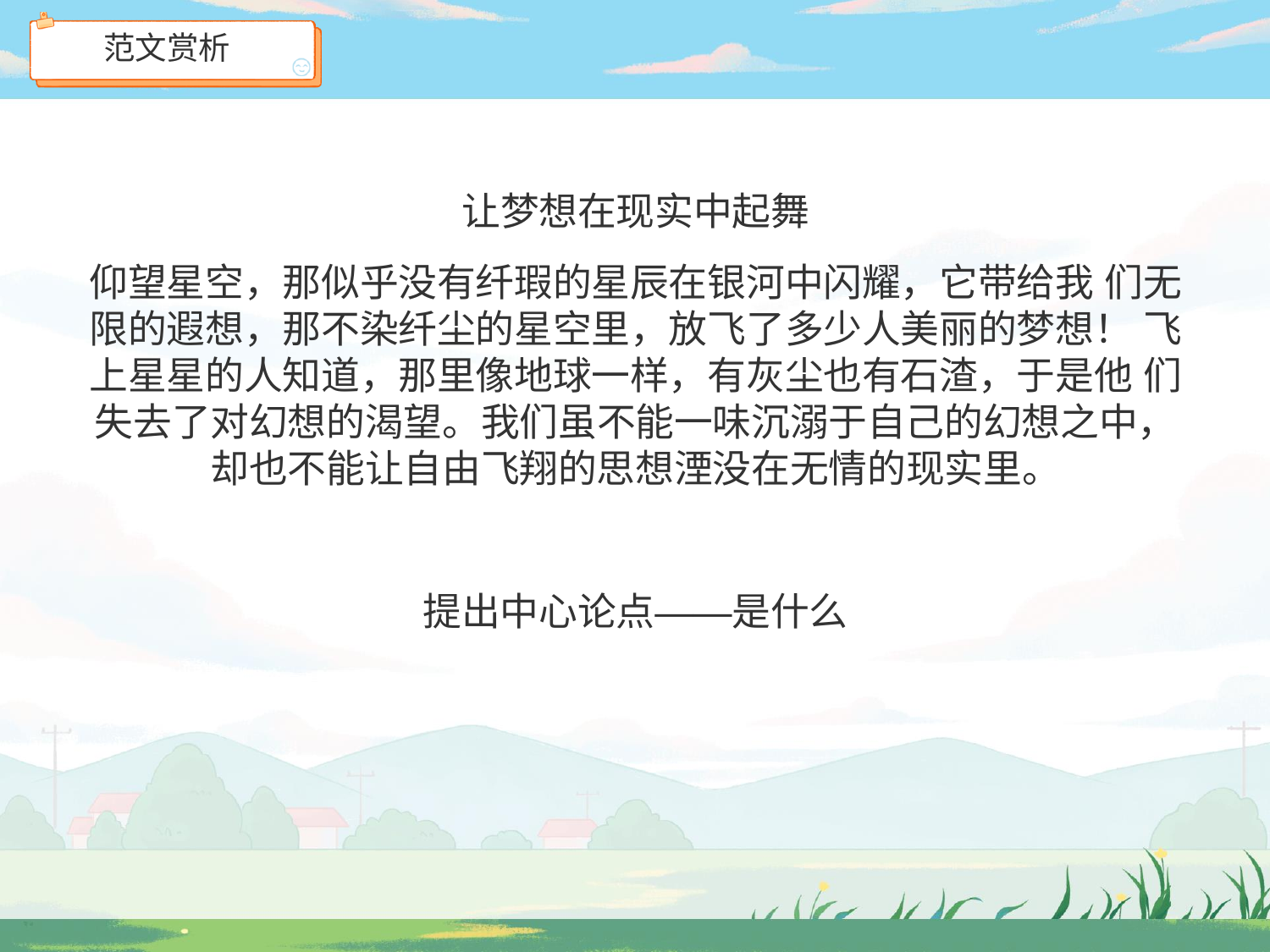

# 范文赏析
让梦想在现实中起舞
仰望星空，那似乎没有纤瑕的星辰在银河中闪耀，它带给我 们无限的遐想，那不染纤尘的星空里，放飞了多少人美丽的梦想！ 飞上星星的人知道，那里像地球一样，有灰尘也有石渣，于是他 们失去了对幻想的渴望。我们虽不能一味沉溺于自己的幻想之中， 却也不能让自由飞翔的思想湮没在无情的现实里。

提出中心论点——是什么